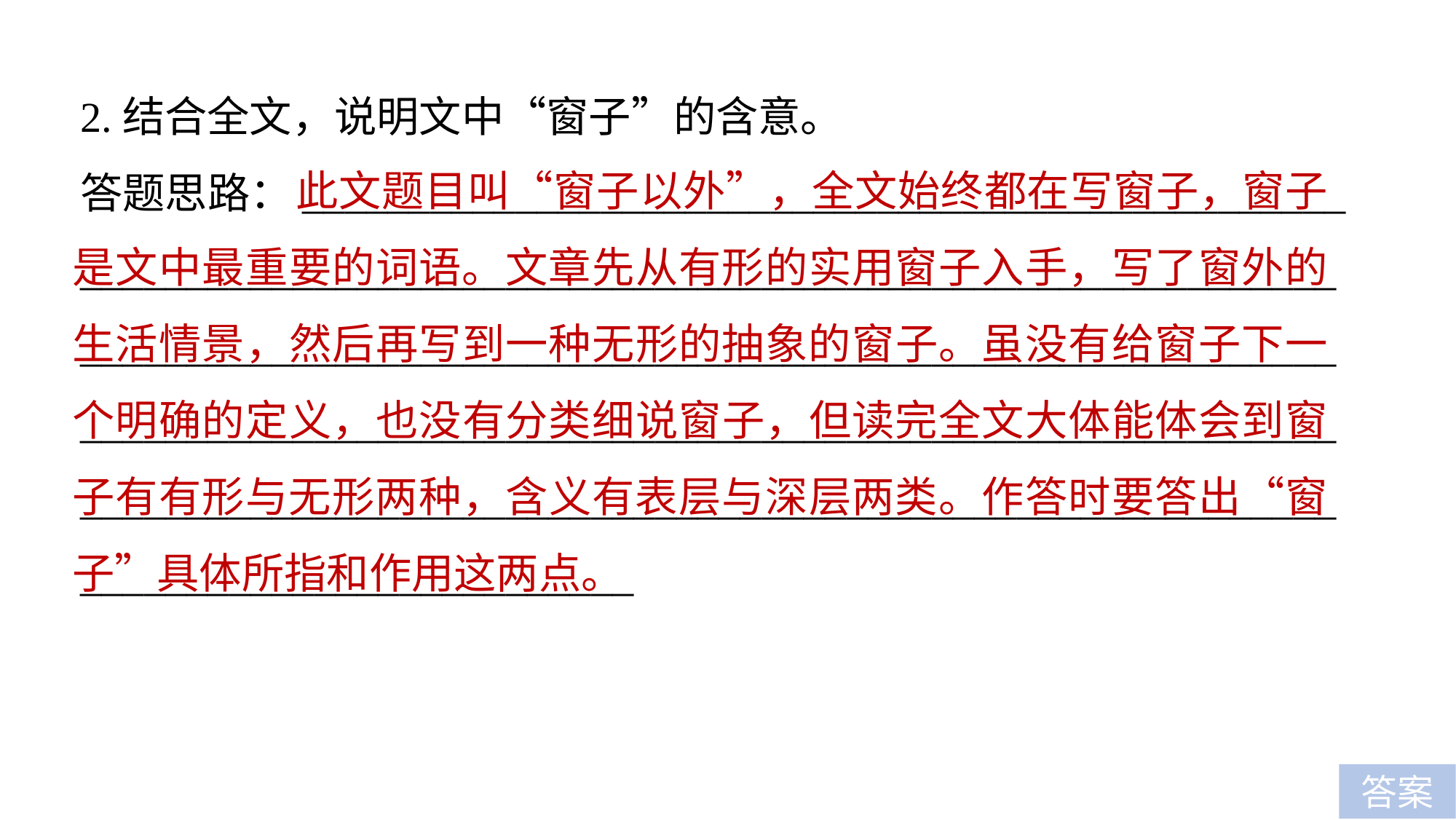

2.结合全文，说明文中“窗子”的含意。
答题思路：_________________________________________________
______________________________________________________________________________________________________________________________________________________________________________________________________________________________________________________________________
                     此文题目叫“窗子以外”，全文始终都在写窗子，窗子是文中最重要的词语。文章先从有形的实用窗子入手，写了窗外的生活情景，然后再写到一种无形的抽象的窗子。虽没有给窗子下一个明确的定义，也没有分类细说窗子，但读完全文大体能体会到窗子有有形与无形两种，含义有表层与深层两类。作答时要答出“窗子”具体所指和作用这两点。
答案